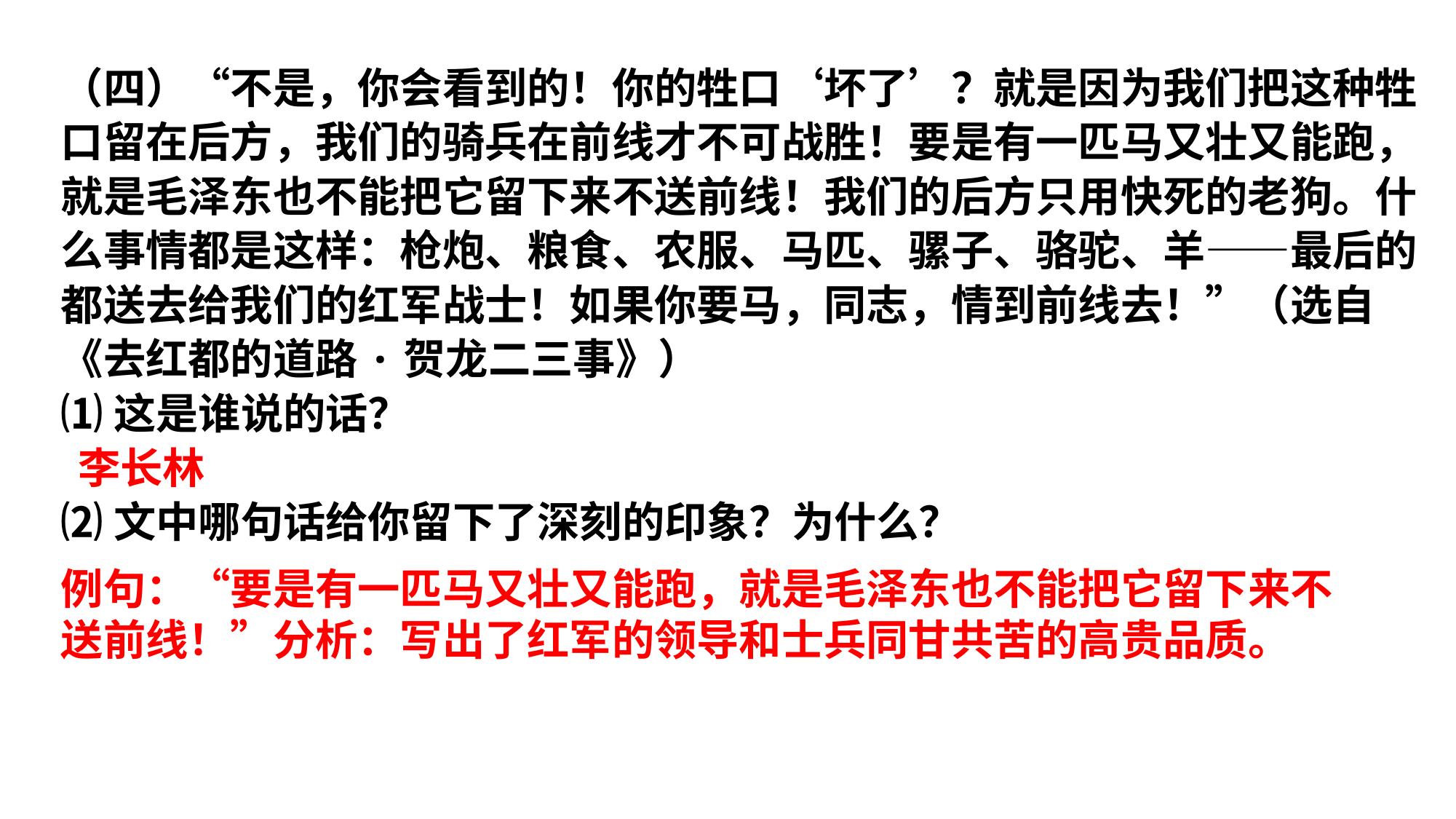

（四）“不是，你会看到的！你的牲口‘坏了’？就是因为我们把这种牲口留在后方，我们的骑兵在前线才不可战胜！要是有一匹马又壮又能跑，就是毛泽东也不能把它留下来不送前线！我们的后方只用快死的老狗。什么事情都是这样：枪炮、粮食、农服、马匹、骡子、骆驼、羊——最后的都送去给我们的红军战士！如果你要马，同志，情到前线去！”（选自《去红都的道路·贺龙二三事》）
⑴这是谁说的话？

⑵文中哪句话给你留下了深刻的印象？为什么？
李长林
例句：“要是有一匹马又壮又能跑，就是毛泽东也不能把它留下来不送前线！”分析：写出了红军的领导和士兵同甘共苦的高贵品质。